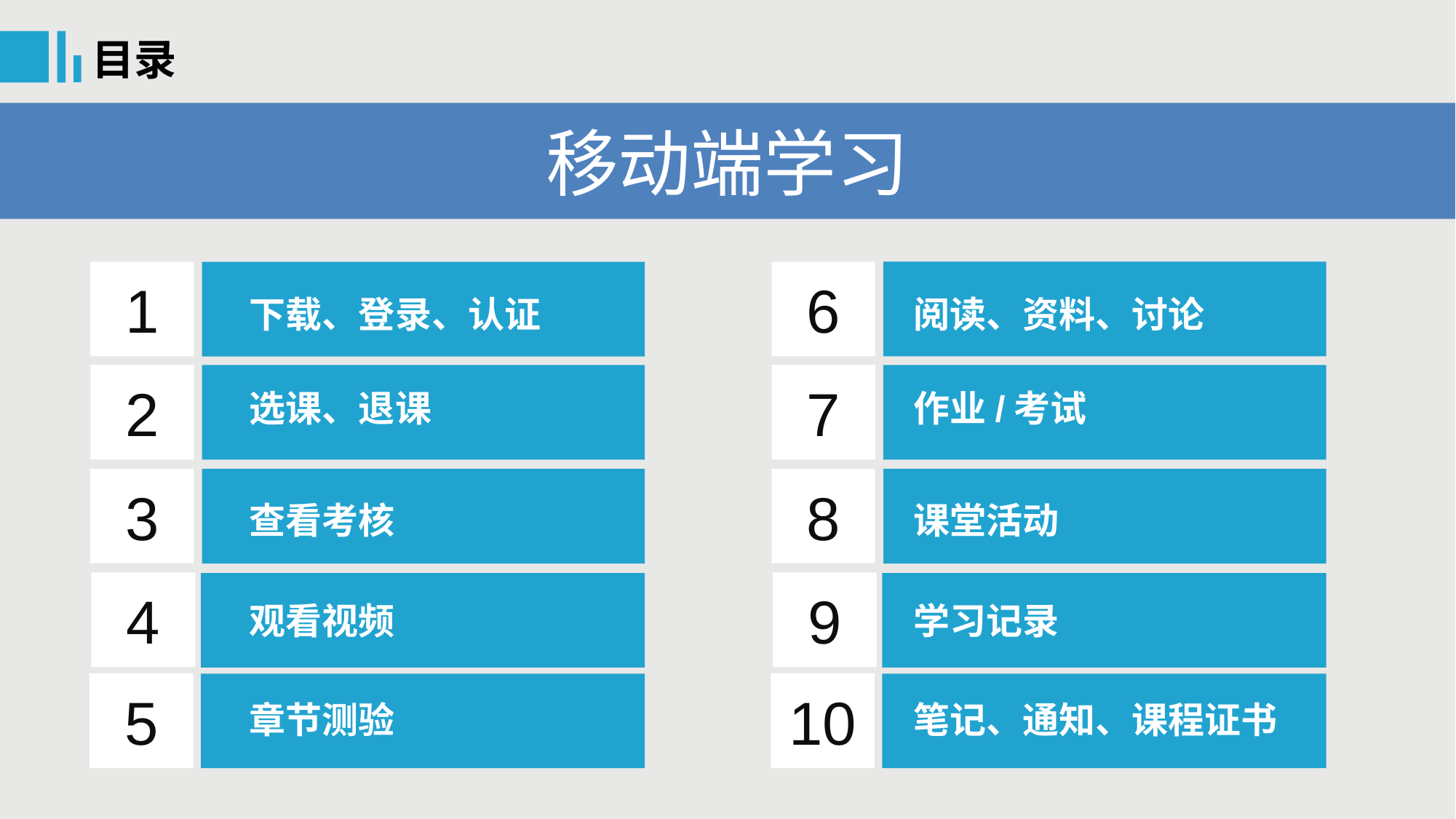

目录

移动端学习

1
6
下载、登录、认证
阅读、资料、讨论

2
7
选课、退课
作业/考试

3
8
查看考核
课堂活动
4
9

观看视频
学习记录
5
10

章节测验
笔记、通知、课程证书